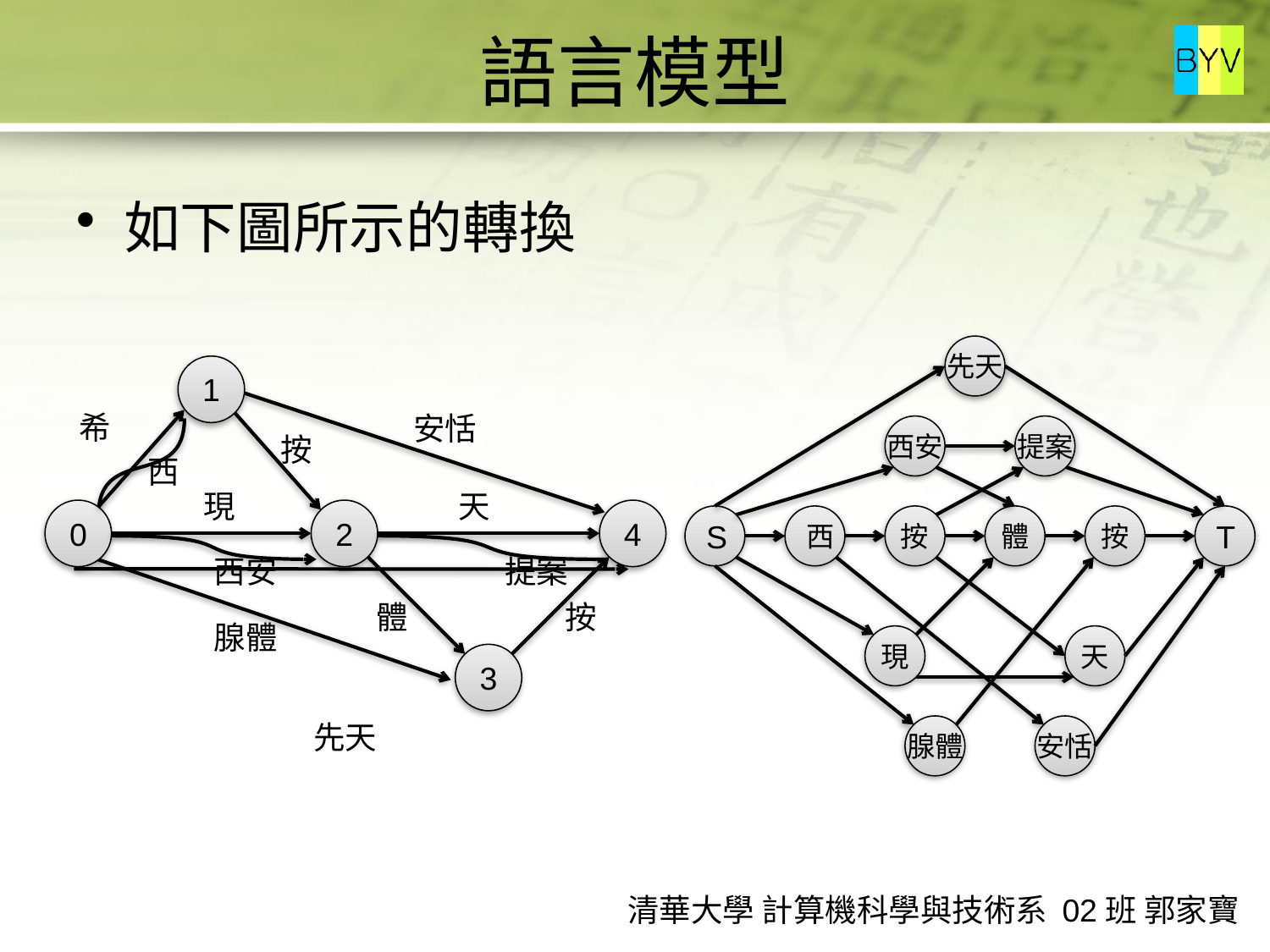

# 語言模型
如下圖所示的轉換
先天
西安
提案
S
西
按
體
按
T
現
天
腺體
安恬
1
0
2
4
3
希
安恬
按
西
現
天
西安
提案
體
按
腺體
先天